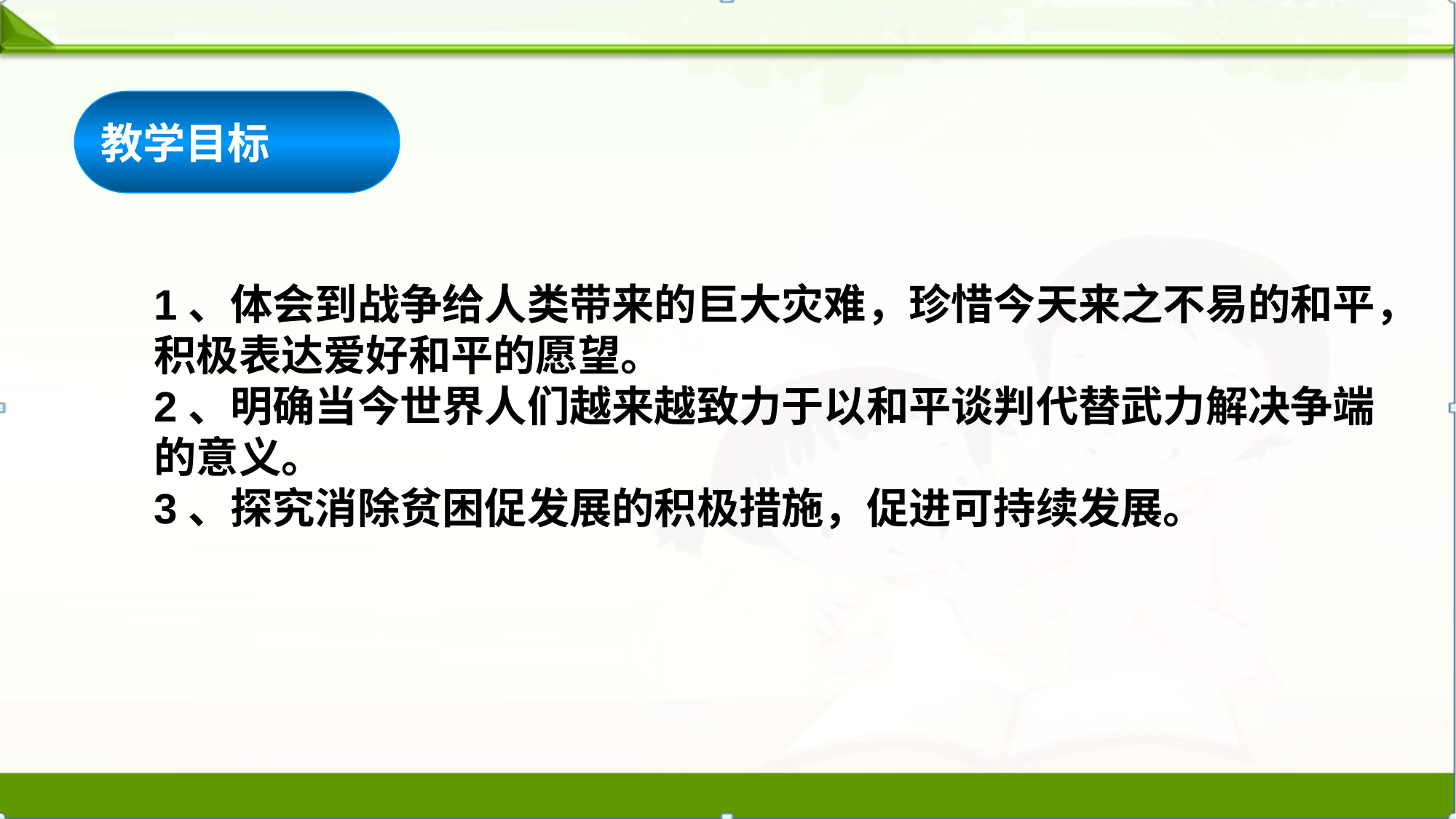

教学目标
1、体会到战争给人类带来的巨大灾难，珍惜今天来之不易的和平，积极表达爱好和平的愿望。
2、明确当今世界人们越来越致力于以和平谈判代替武力解决争端的意义。
3、探究消除贫困促发展的积极措施，促进可持续发展。